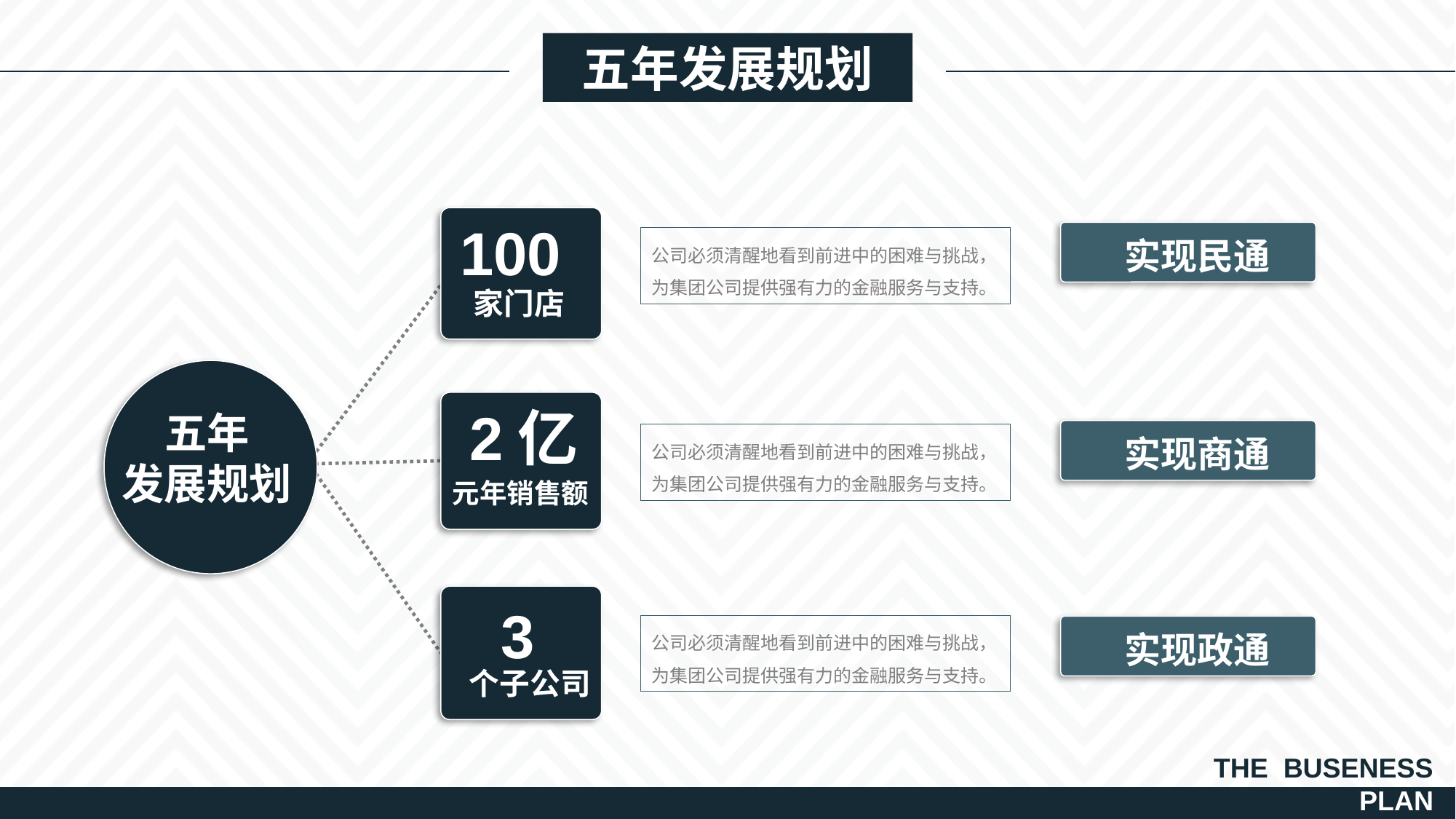

五年发展规划

100

公司必须清醒地看到前进中的困难与挑战，为集团公司提供强有力的金融服务与支持。
实现民通
家门店

2亿
五年
发展规划

公司必须清醒地看到前进中的困难与挑战，为集团公司提供强有力的金融服务与支持。
实现商通
元年销售额

3
公司必须清醒地看到前进中的困难与挑战，为集团公司提供强有力的金融服务与支持。

实现政通
个子公司
THE  BUSENESS
PLAN